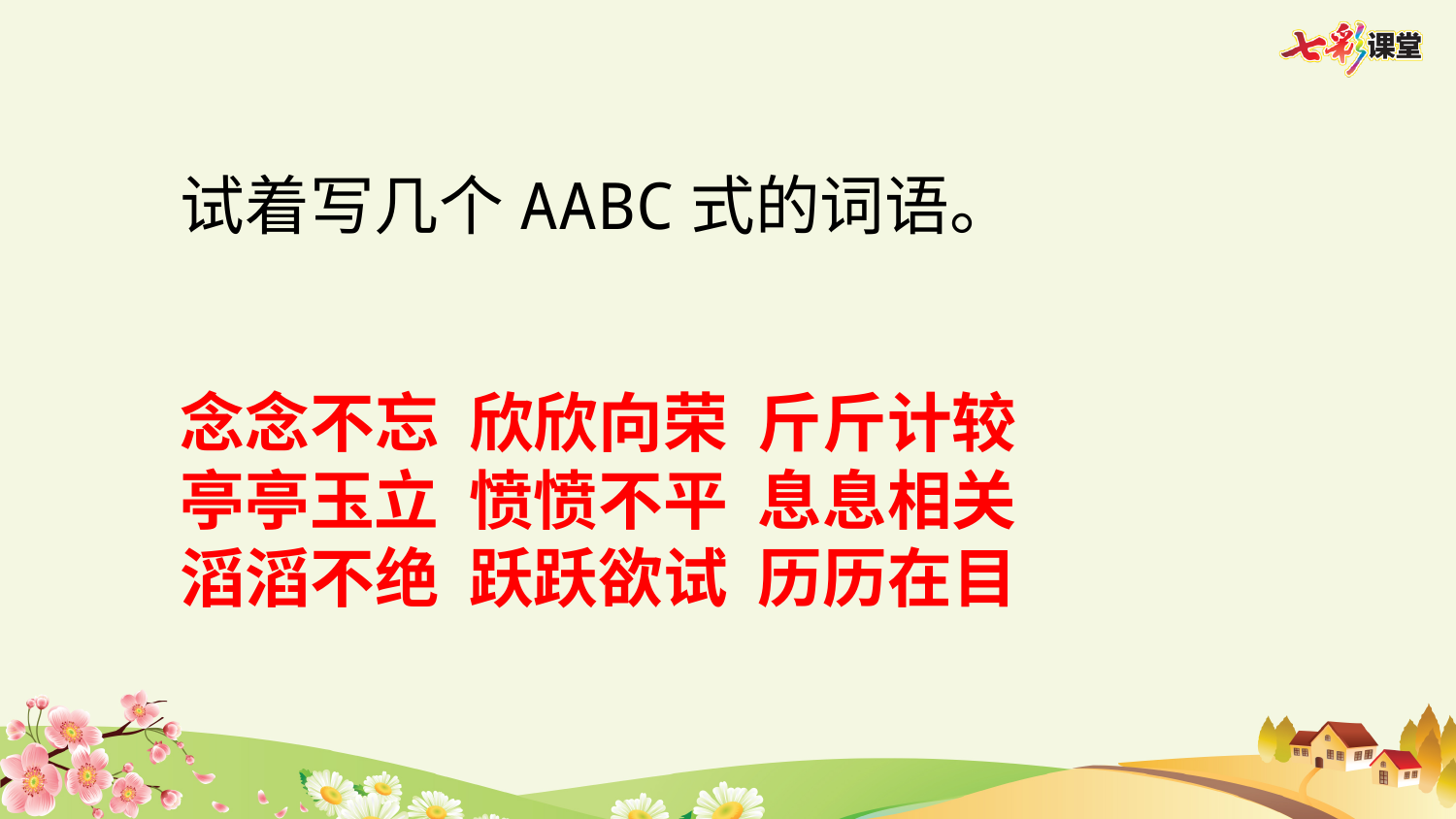

试着写几个AABC式的词语。
念念不忘  欣欣向荣  斤斤计较
亭亭玉立  愤愤不平  息息相关
滔滔不绝  跃跃欲试  历历在目